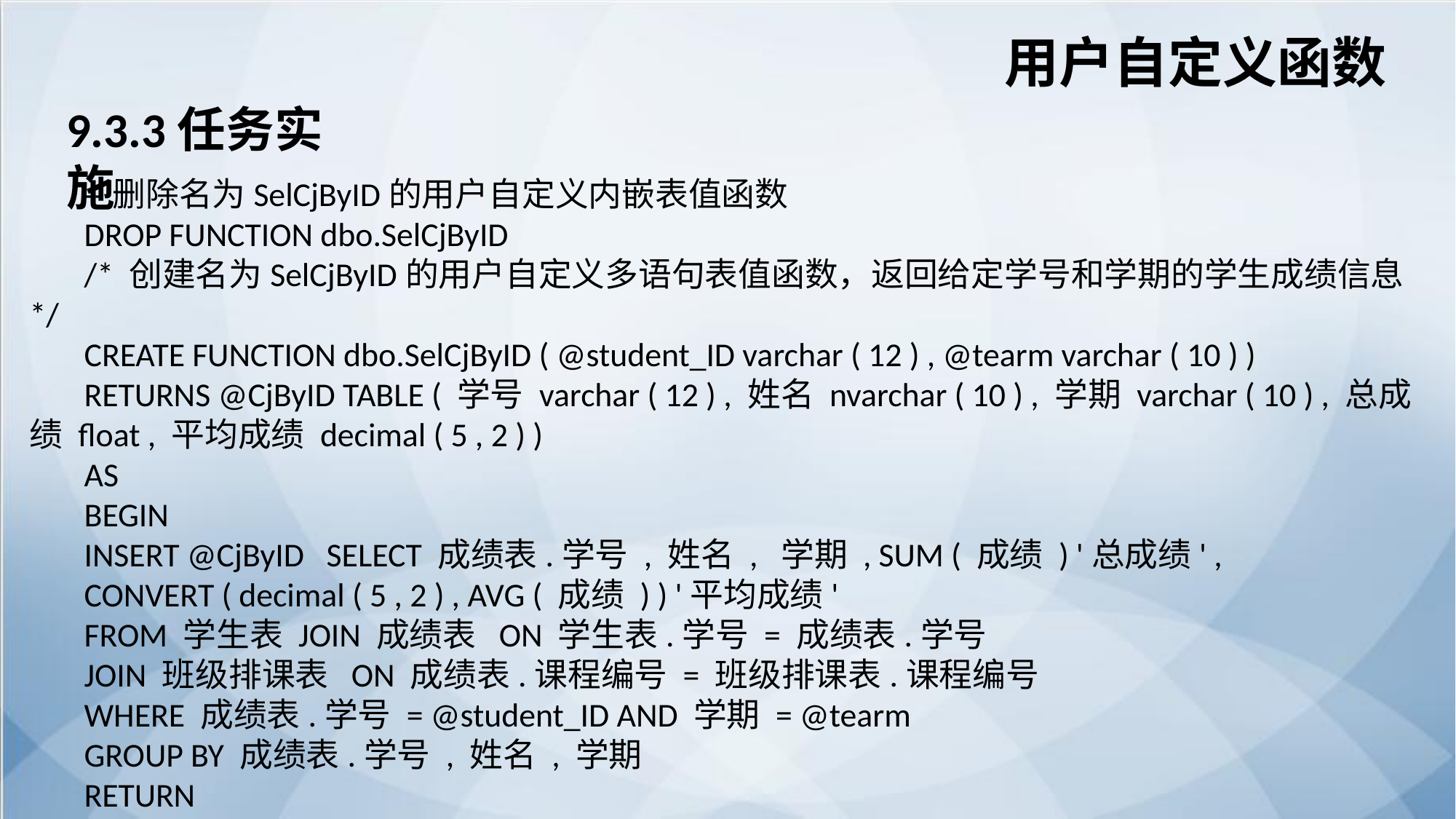

用户自定义函数
9.3.3任务实施
--删除名为SelCjByID的用户自定义内嵌表值函数
DROP FUNCTION dbo.SelCjByID
/* 创建名为SelCjByID的用户自定义多语句表值函数，返回给定学号和学期的学生成绩信息*/
CREATE FUNCTION dbo.SelCjByID ( @student_ID varchar ( 12 ) , @tearm varchar ( 10 ) )
RETURNS @CjByID TABLE ( 学号 varchar ( 12 ) , 姓名 nvarchar ( 10 ) , 学期 varchar ( 10 ) , 总成绩 float , 平均成绩 decimal ( 5 , 2 ) )
AS
BEGIN
INSERT @CjByID   SELECT 成绩表.学号 , 姓名 ,  学期 , SUM ( 成绩 ) '总成绩' ,
CONVERT ( decimal ( 5 , 2 ) , AVG ( 成绩 ) ) '平均成绩'
FROM 学生表 JOIN 成绩表  ON 学生表.学号 = 成绩表.学号
JOIN 班级排课表  ON 成绩表.课程编号 = 班级排课表.课程编号
WHERE 成绩表.学号 = @student_ID AND 学期 = @tearm
GROUP BY 成绩表.学号 , 姓名 , 学期
RETURN
END